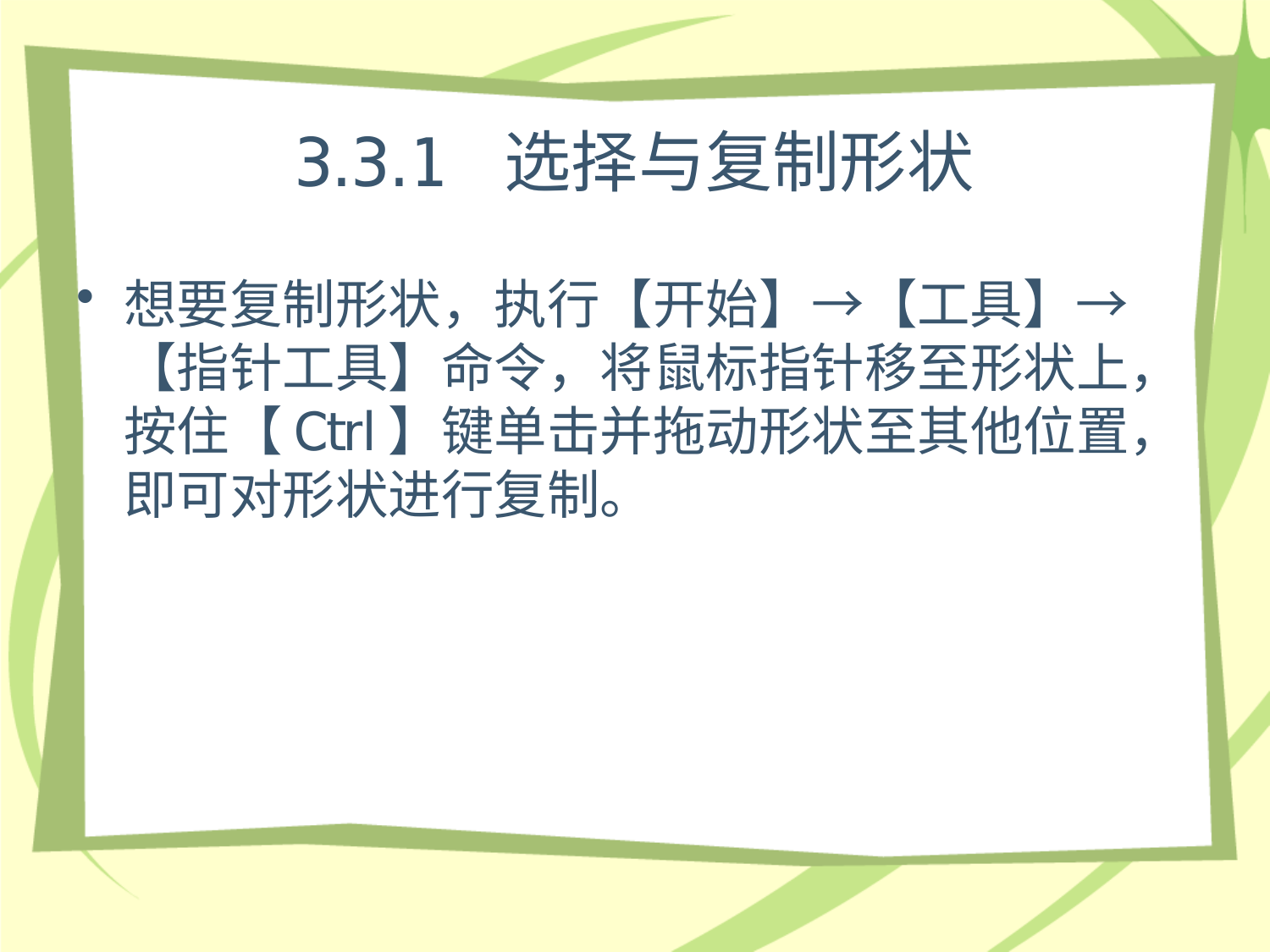

# 3.3.1  选择与复制形状
想要复制形状，执行【开始】→【工具】→【指针工具】命令，将鼠标指针移至形状上，按住【Ctrl】键单击并拖动形状至其他位置，即可对形状进行复制。